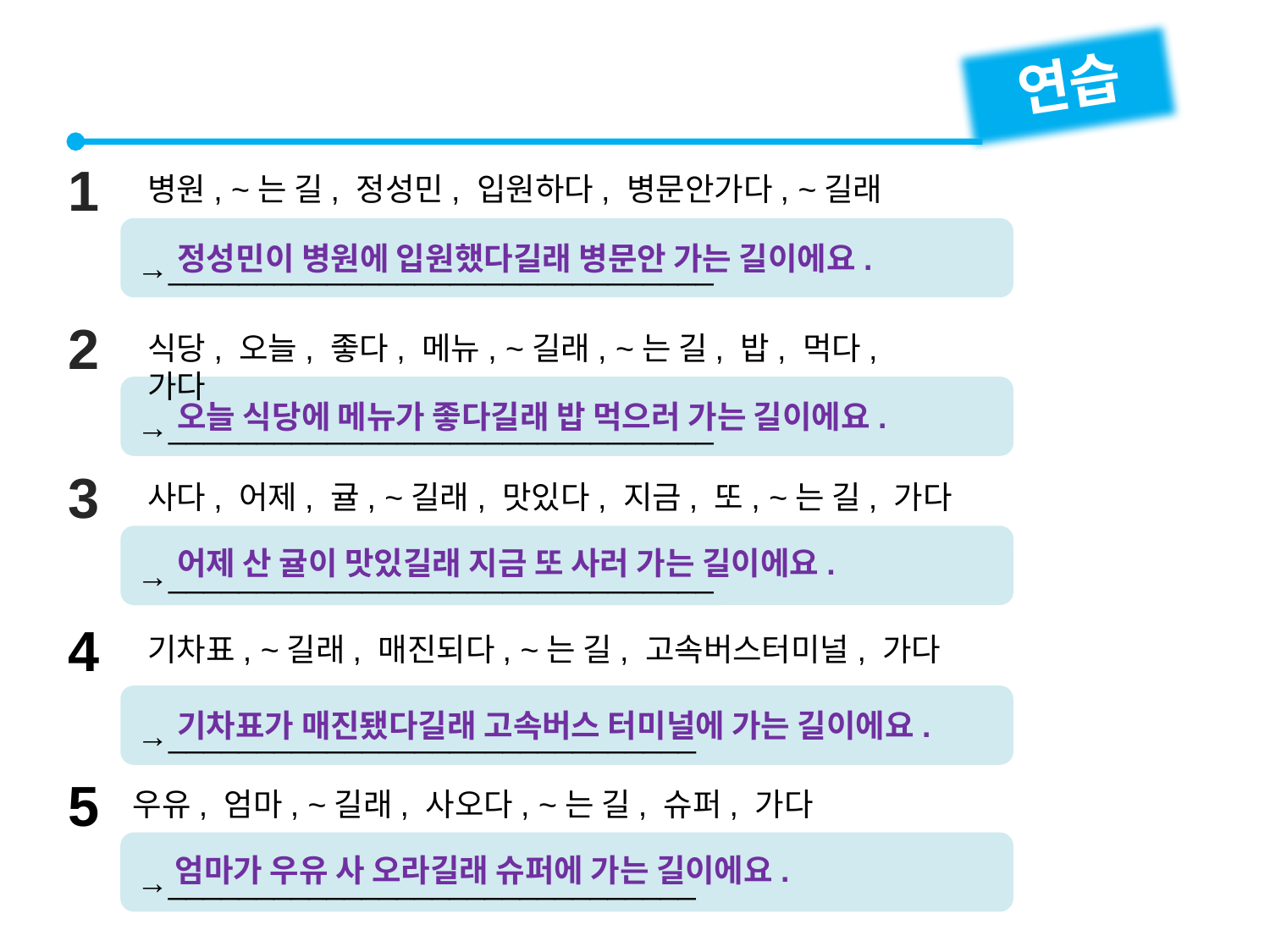

연습
1
병원, ~는 길, 정성민, 입원하다, 병문안가다, ~길래
→_______________________________
정성민이 병원에 입원했다길래 병문안 가는 길이에요.
2
식당, 오늘, 좋다, 메뉴, ~길래, ~는 길, 밥, 먹다, 가다
→_______________________________
오늘 식당에 메뉴가 좋다길래 밥 먹으러 가는 길이에요.
3
사다, 어제, 귤, ~길래, 맛있다, 지금, 또, ~는 길, 가다
→_______________________________
어제 산 귤이 맛있길래 지금 또 사러 가는 길이에요.
4
기차표, ~길래, 매진되다, ~는 길, 고속버스터미널, 가다
→______________________________
기차표가 매진됐다길래 고속버스 터미널에 가는 길이에요.
5
우유, 엄마, ~길래, 사오다, ~는 길, 슈퍼, 가다
→______________________________
엄마가 우유 사 오라길래 슈퍼에 가는 길이에요.